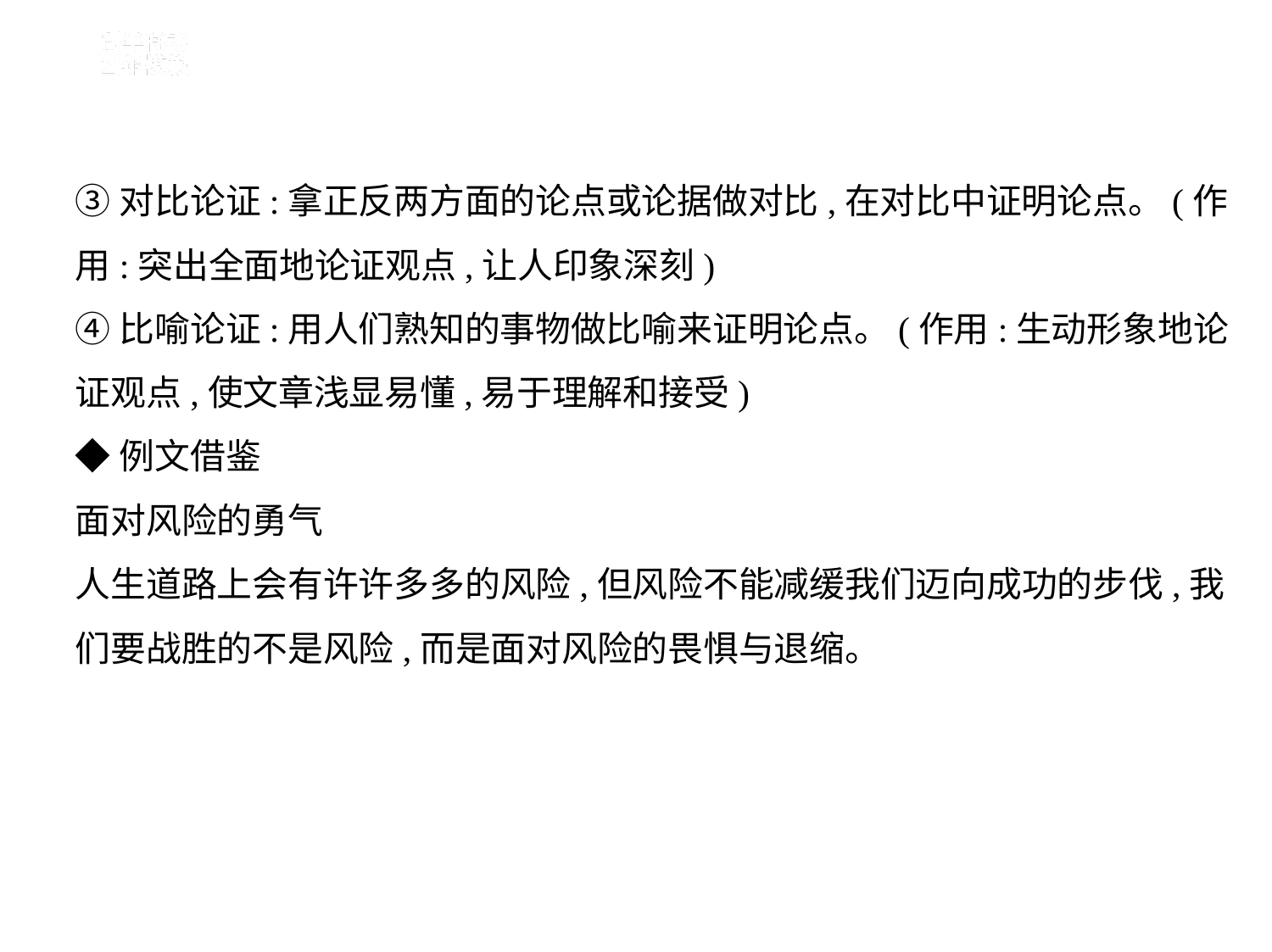

③对比论证:拿正反两方面的论点或论据做对比,在对比中证明论点。(作
用:突出全面地论证观点,让人印象深刻)
④比喻论证:用人们熟知的事物做比喻来证明论点。(作用:生动形象地论
证观点,使文章浅显易懂,易于理解和接受)
◆例文借鉴
面对风险的勇气
人生道路上会有许许多多的风险,但风险不能减缓我们迈向成功的步伐,我
们要战胜的不是风险,而是面对风险的畏惧与退缩。